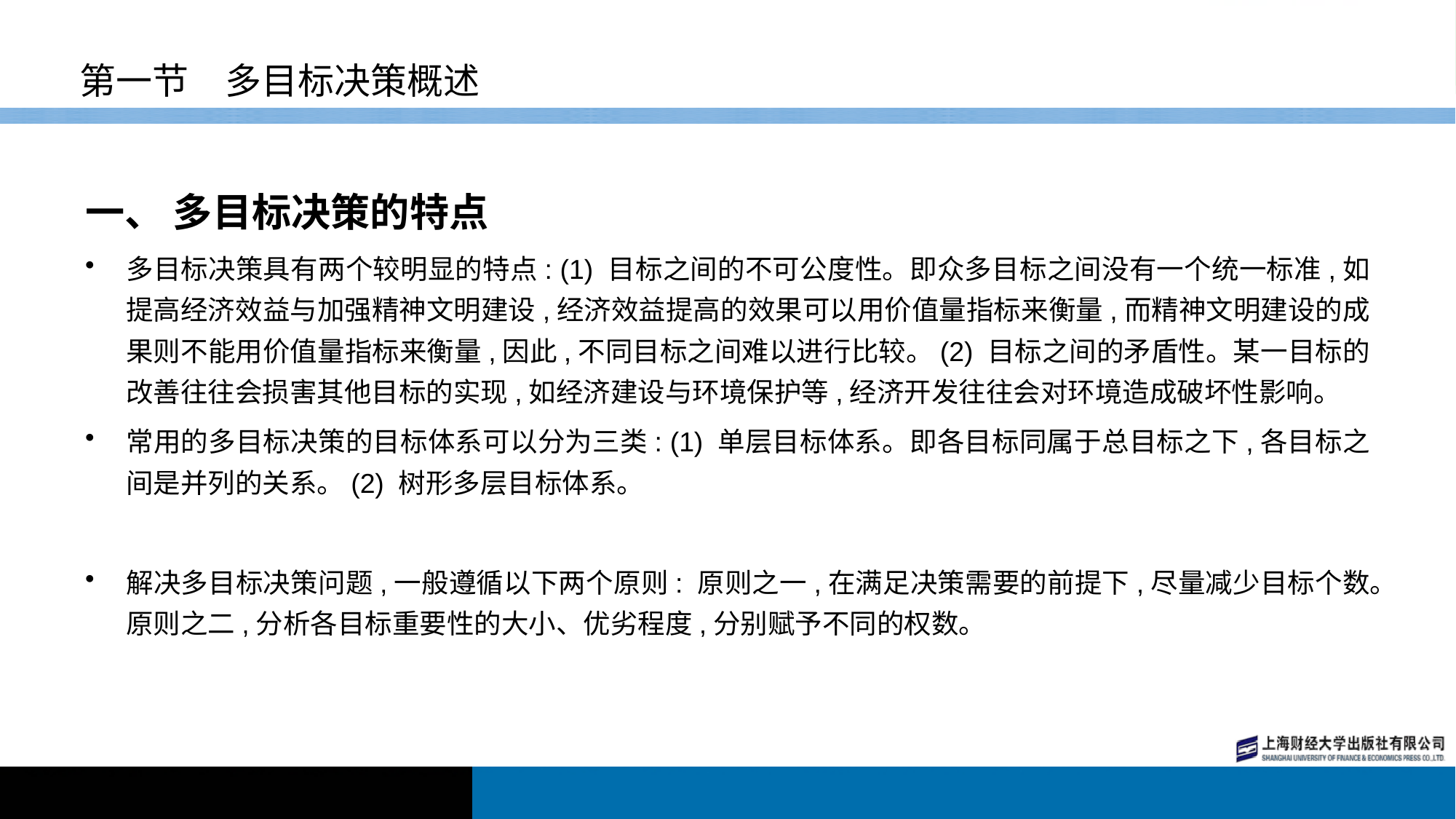

# 第一节　多目标决策概述
一、 多目标决策的特点
多目标决策具有两个较明显的特点: (1) 目标之间的不可公度性。即众多目标之间没有一个统一标准,如提高经济效益与加强精神文明建设,经济效益提高的效果可以用价值量指标来衡量,而精神文明建设的成果则不能用价值量指标来衡量,因此,不同目标之间难以进行比较。(2) 目标之间的矛盾性。某一目标的改善往往会损害其他目标的实现,如经济建设与环境保护等,经济开发往往会对环境造成破坏性影响。
常用的多目标决策的目标体系可以分为三类: (1) 单层目标体系。即各目标同属于总目标之下,各目标之间是并列的关系。(2) 树形多层目标体系。

解决多目标决策问题,一般遵循以下两个原则: 原则之一,在满足决策需要的前提下,尽量减少目标个数。原则之二,分析各目标重要性的大小、优劣程度,分别赋予不同的权数。
3